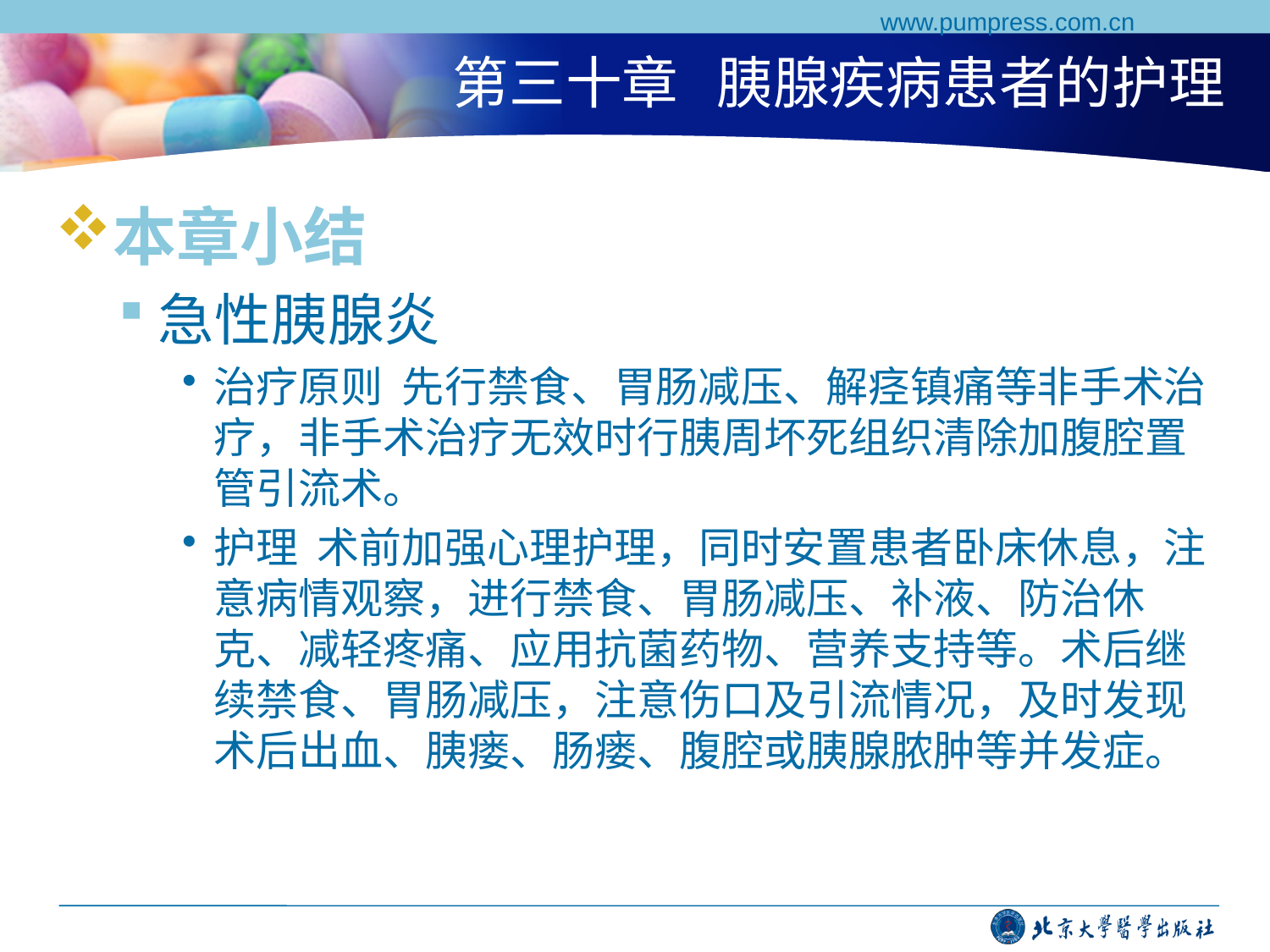

www.pumpress.com.cn
# 第三十章   胰腺疾病患者的护理
本章小结
急性胰腺炎
治疗原则  先行禁食、胃肠减压、解痉镇痛等非手术治疗，非手术治疗无效时行胰周坏死组织清除加腹腔置管引流术。
护理  术前加强心理护理，同时安置患者卧床休息，注意病情观察，进行禁食、胃肠减压、补液、防治休克、减轻疼痛、应用抗菌药物、营养支持等。术后继续禁食、胃肠减压，注意伤口及引流情况，及时发现术后出血、胰瘘、肠瘘、腹腔或胰腺脓肿等并发症。